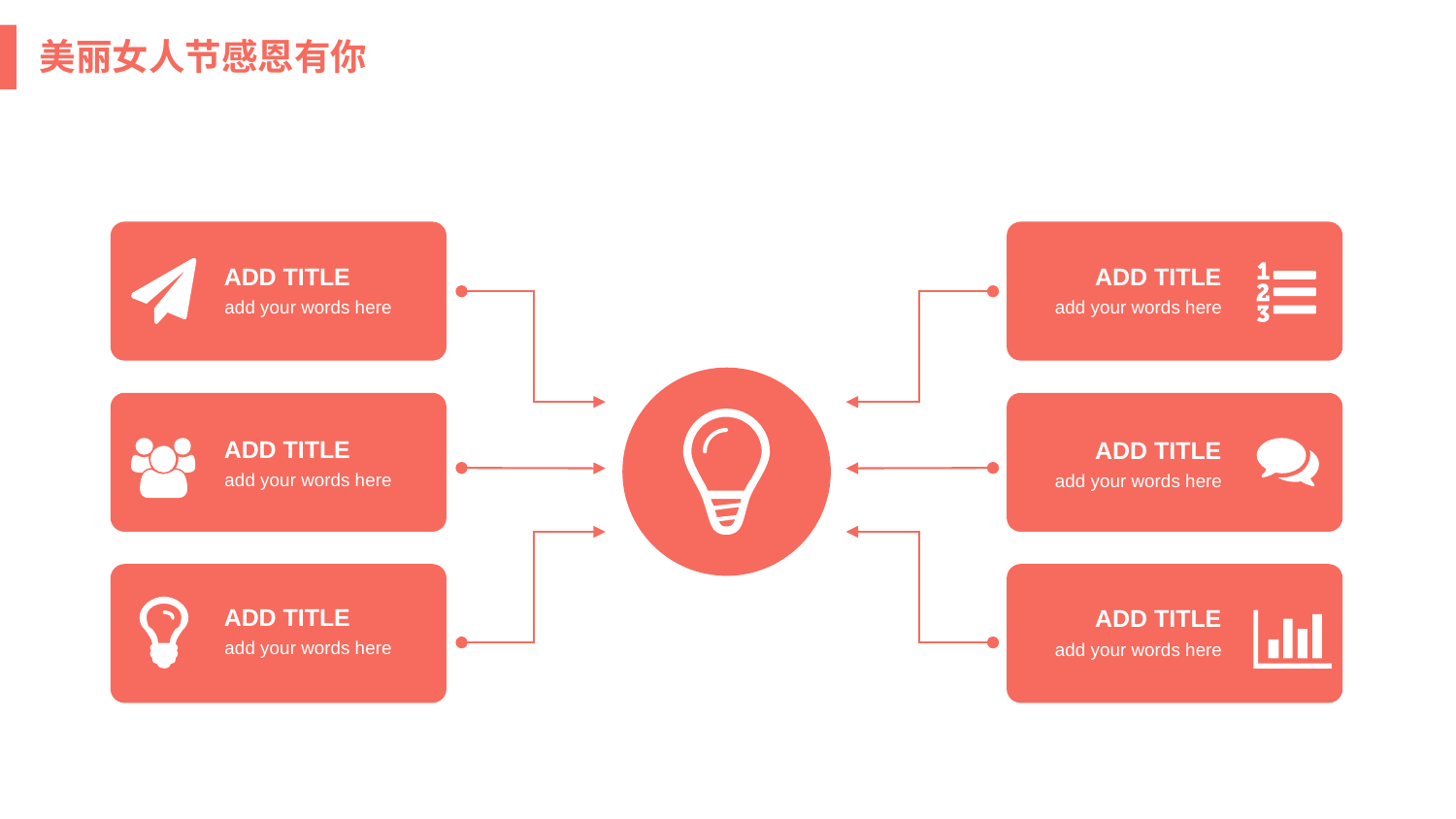

美丽女人节感恩有你

ADD TITLE
ADD TITLE

add your words here
add your words here

ADD TITLE
ADD TITLE

add your words here
add your words here

ADD TITLE
ADD TITLE

add your words here
add your words here